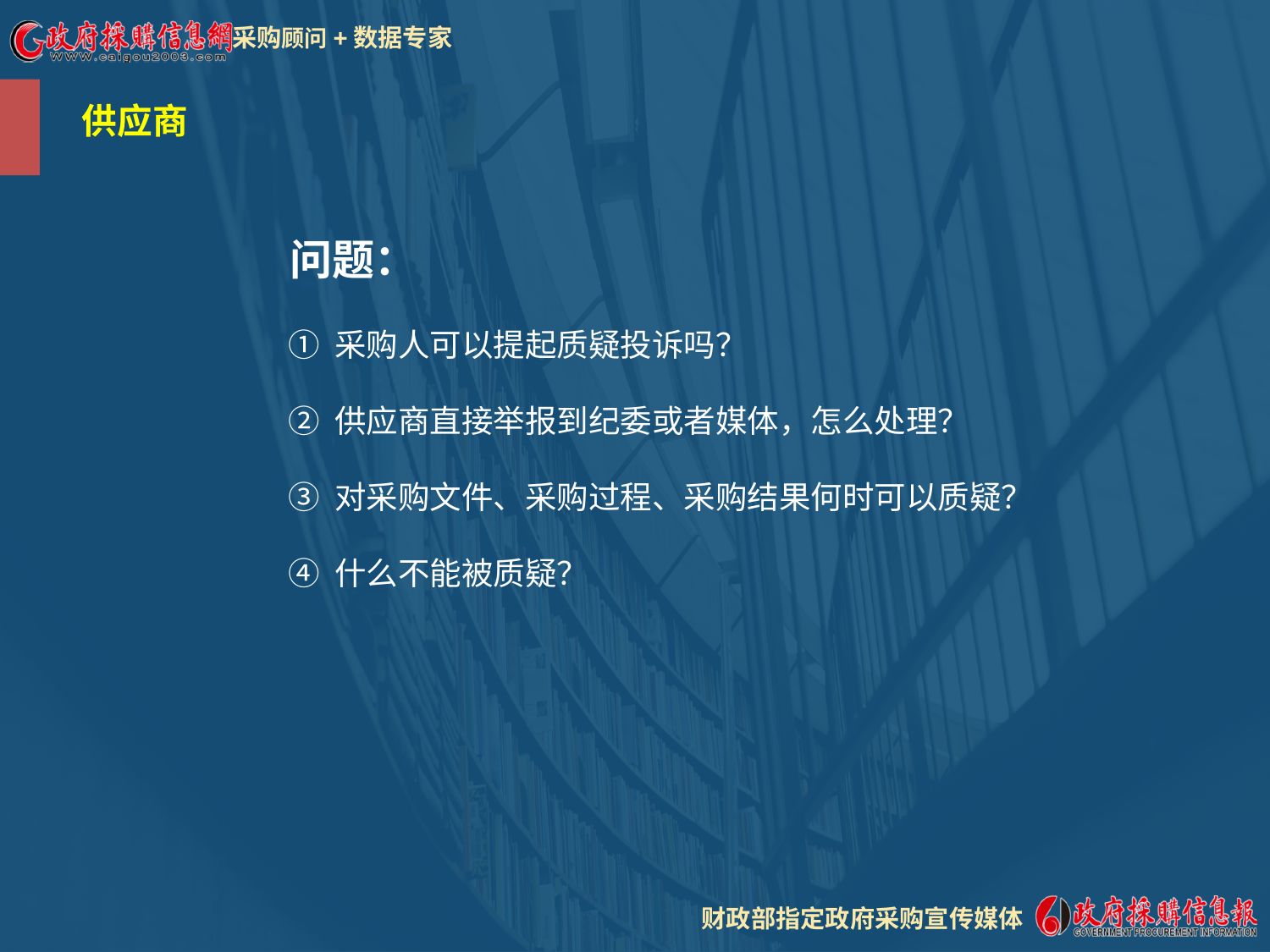

供应商
    问题：
① 采购人可以提起质疑投诉吗？
② 供应商直接举报到纪委或者媒体，怎么处理？
③ 对采购文件、采购过程、采购结果何时可以质疑？
④ 什么不能被质疑？